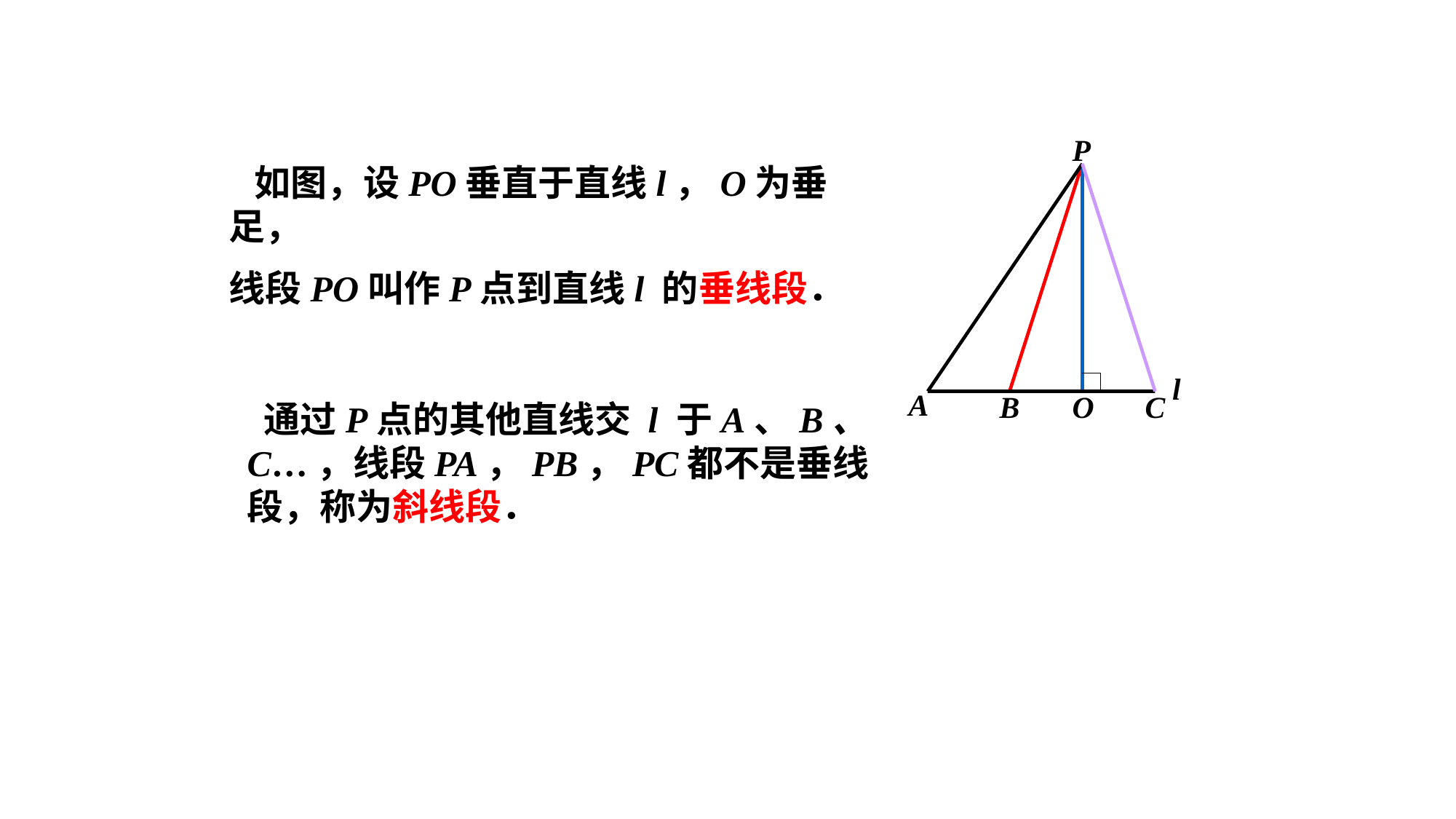

P
  如图，设PO垂直于直线l，O为垂足，
线段PO叫作P点到直线l 的垂线段．

A

B

O

C
l
 通过P点的其他直线交 l 于A、B、
C…，线段PA，PB，PC都不是垂线
段，称为斜线段．